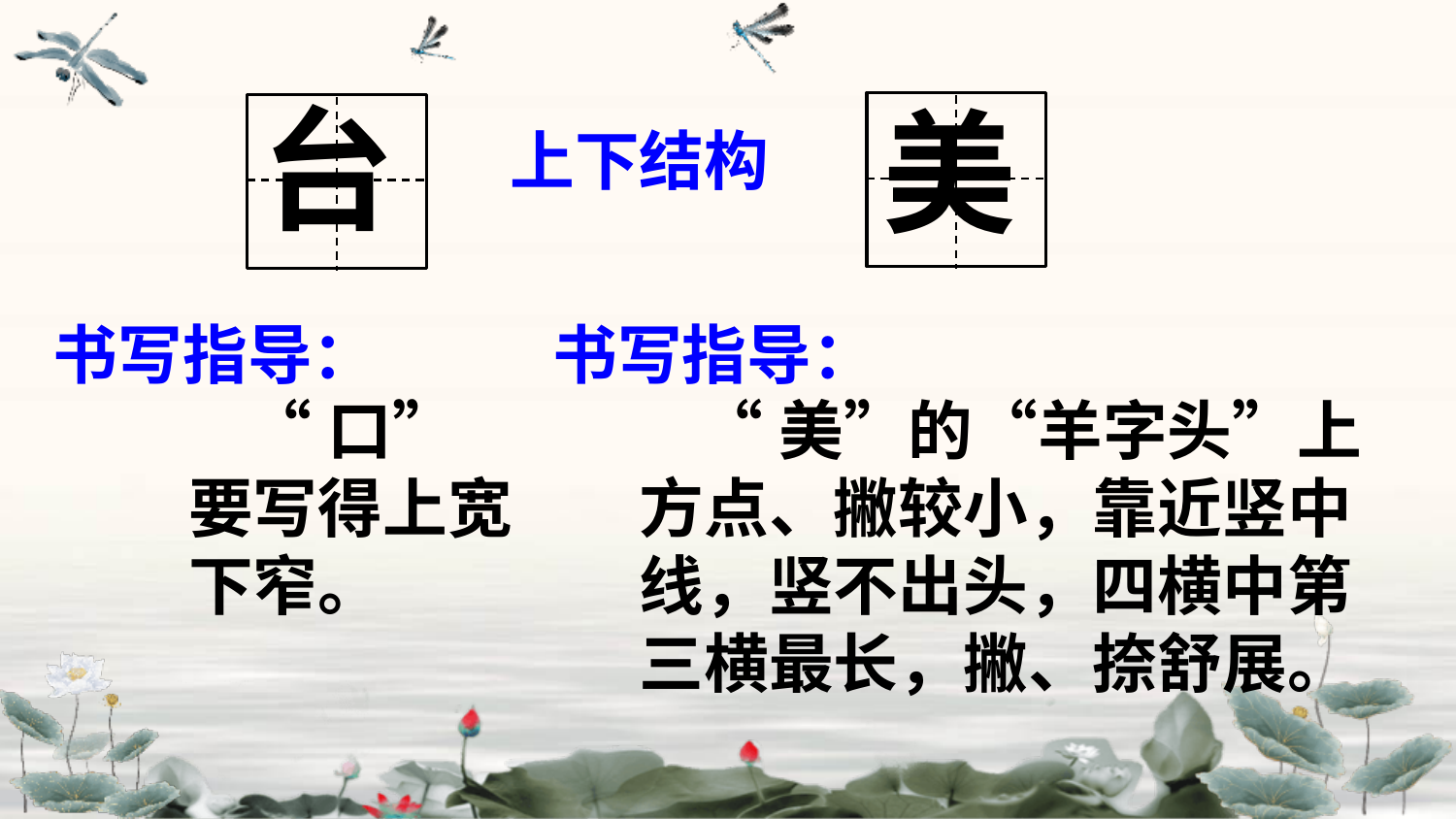

台
美

上下结构
书写指导：
书写指导：
    “口”要写得上宽下窄。
    “美”的“羊字头”上方点、撇较小，靠近竖中线，竖不出头，四横中第三横最长，撇、捺舒展。